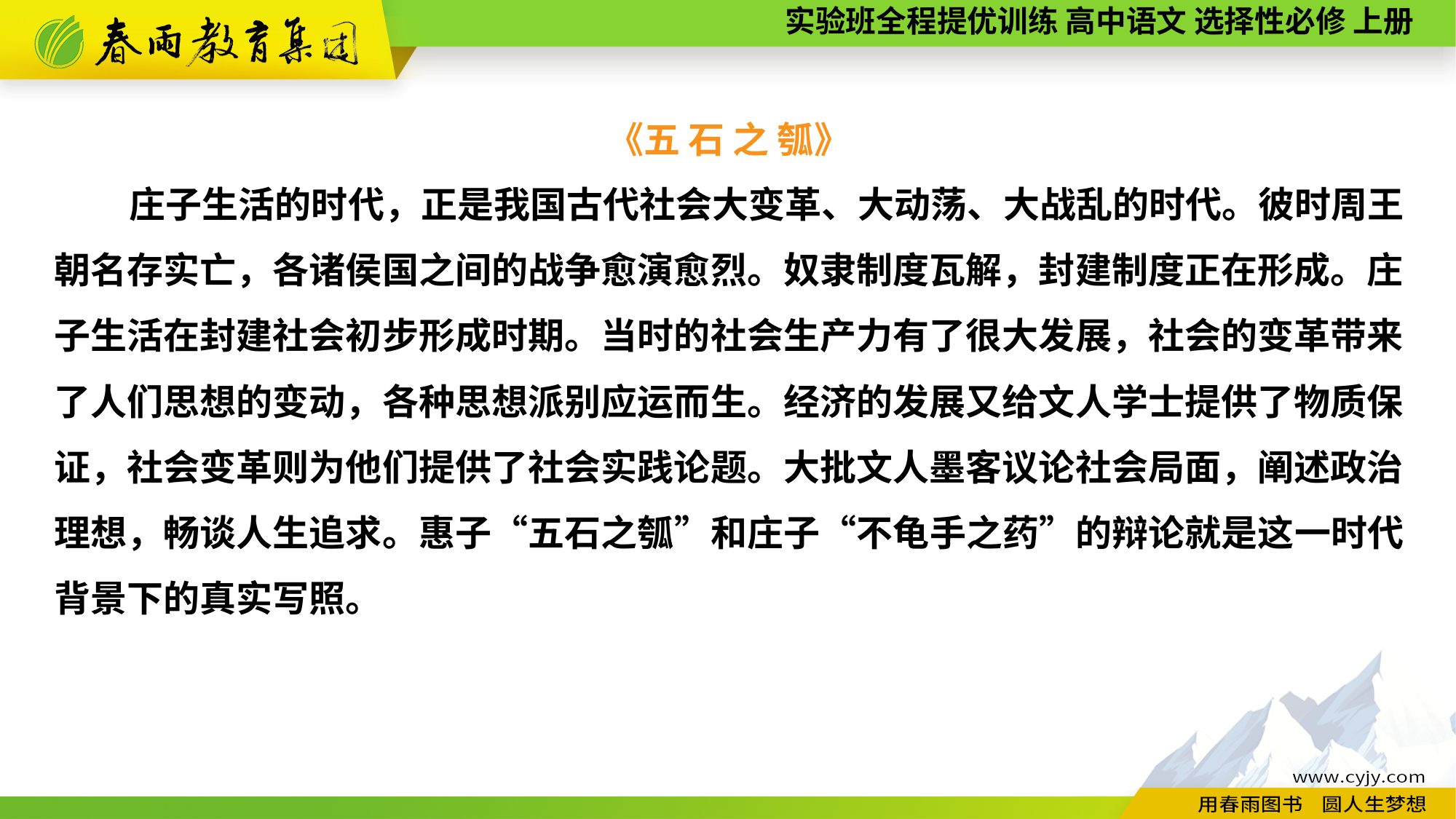

《五 石 之 瓠》
庄子生活的时代，正是我国古代社会大变革、大动荡、大战乱的时代。彼时周王朝名存实亡，各诸侯国之间的战争愈演愈烈。奴隶制度瓦解，封建制度正在形成。庄子生活在封建社会初步形成时期。当时的社会生产力有了很大发展，社会的变革带来了人们思想的变动，各种思想派别应运而生。经济的发展又给文人学士提供了物质保证，社会变革则为他们提供了社会实践论题。大批文人墨客议论社会局面，阐述政治理想，畅谈人生追求。惠子“五石之瓠”和庄子“不龟手之药”的辩论就是这一时代背景下的真实写照。